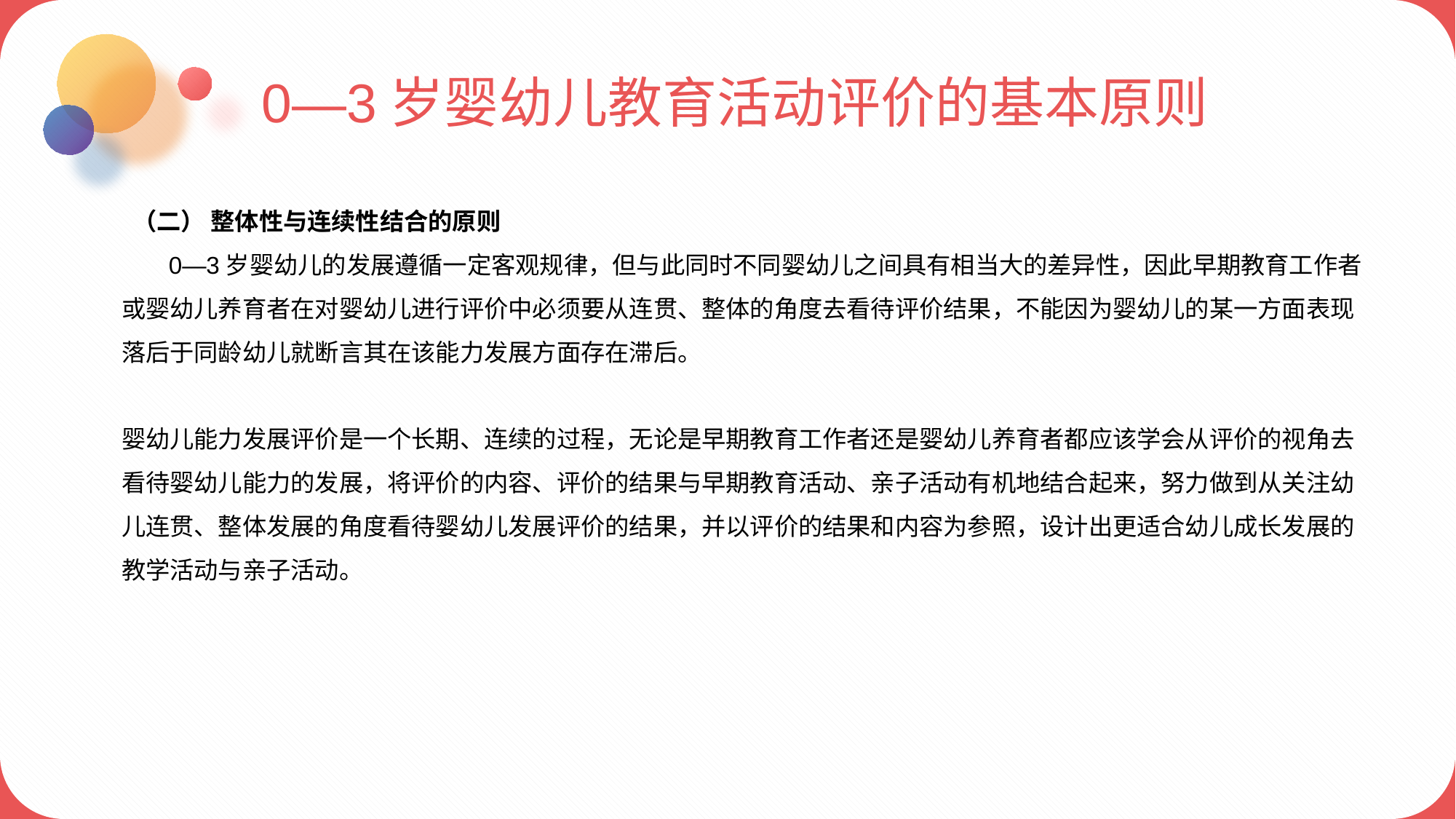

0—3岁婴幼儿教育活动评价的基本原则
 （二） 整体性与连续性结合的原则
       0—3岁婴幼儿的发展遵循一定客观规律，但与此同时不同婴幼儿之间具有相当大的差异性，因此早期教育工作者或婴幼儿养育者在对婴幼儿进行评价中必须要从连贯、整体的角度去看待评价结果，不能因为婴幼儿的某一方面表现落后于同龄幼儿就断言其在该能力发展方面存在滞后。

婴幼儿能力发展评价是一个长期、连续的过程，无论是早期教育工作者还是婴幼儿养育者都应该学会从评价的视角去看待婴幼儿能力的发展，将评价的内容、评价的结果与早期教育活动、亲子活动有机地结合起来，努力做到从关注幼儿连贯、整体发展的角度看待婴幼儿发展评价的结果，并以评价的结果和内容为参照，设计出更适合幼儿成长发展的教学活动与亲子活动。